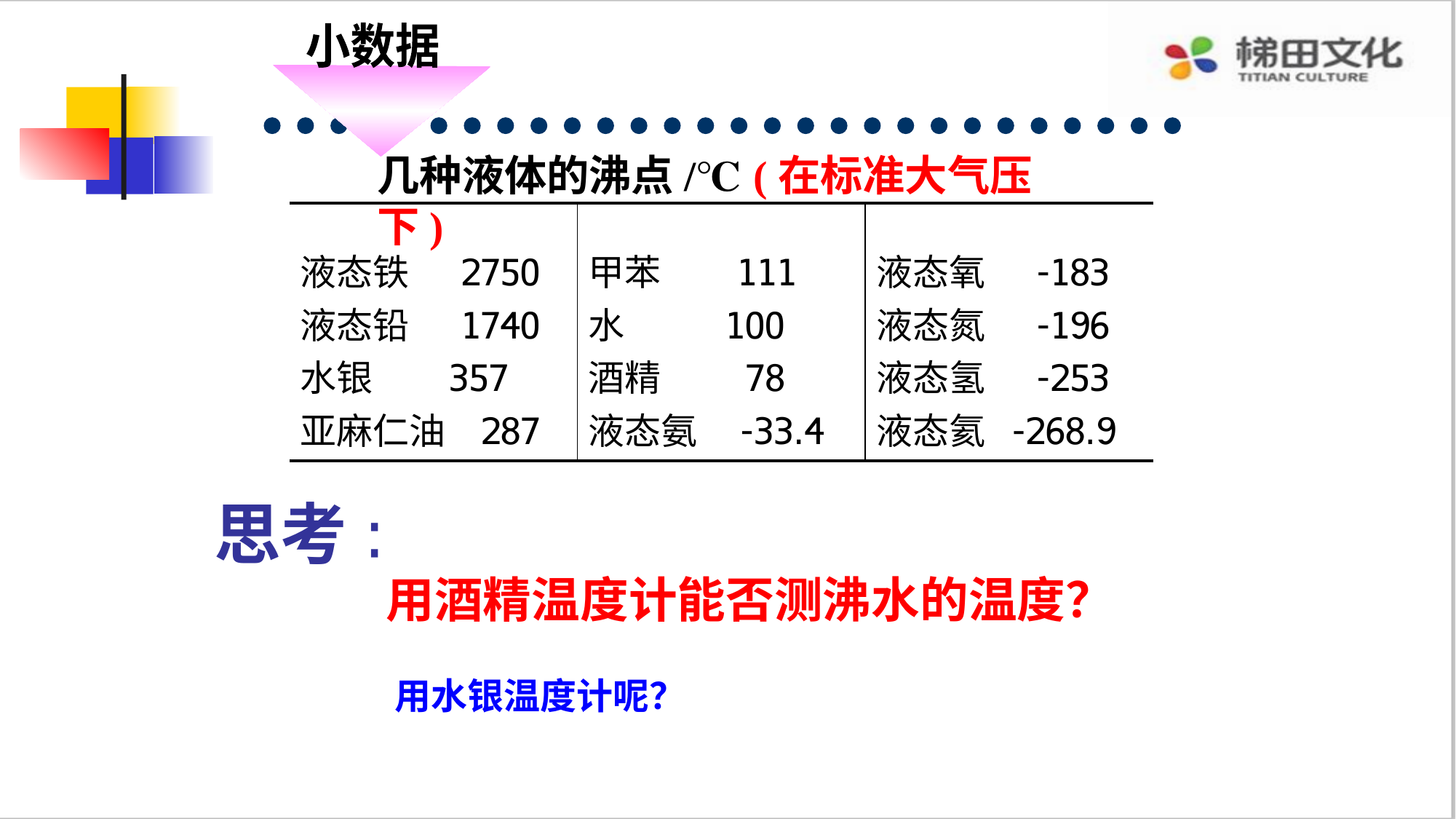

小数据

几种液体的沸点/℃ (在标准大气压下)
| 液态铁 2750 液态铅 1740 水银 357 亚麻仁油 287 | 甲苯 111 水 100 酒精 78 液态氨 -33.4 | 液态氧 -183 液态氮 -196 液态氢 -253 液态氦 -268.9 |
| --- | --- | --- |
思考:
用酒精温度计能否测沸水的温度？
用水银温度计呢？